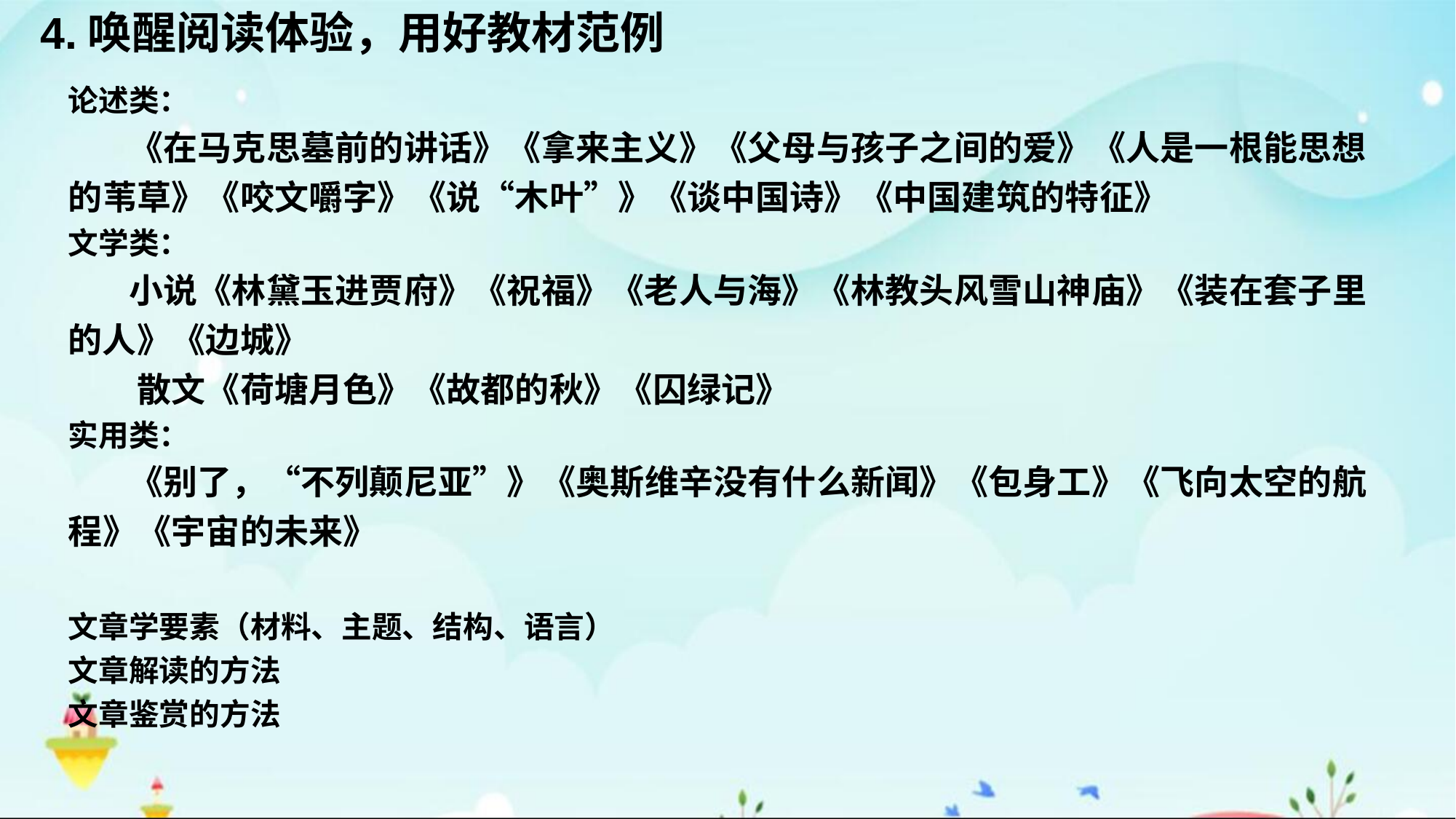

4.唤醒阅读体验，用好教材范例
论述类：
　　《在马克思墓前的讲话》《拿来主义》《父母与孩子之间的爱》《人是一根能思想的苇草》《咬文嚼字》《说“木叶”》《谈中国诗》《中国建筑的特征》
文学类：
　　小说《林黛玉进贾府》《祝福》《老人与海》《林教头风雪山神庙》《装在套子里的人》《边城》
　　散文《荷塘月色》《故都的秋》《囚绿记》
实用类：
　　《别了，“不列颠尼亚”》《奥斯维辛没有什么新闻》《包身工》《飞向太空的航程》《宇宙的未来》

文章学要素（材料、主题、结构、语言）
文章解读的方法
文章鉴赏的方法